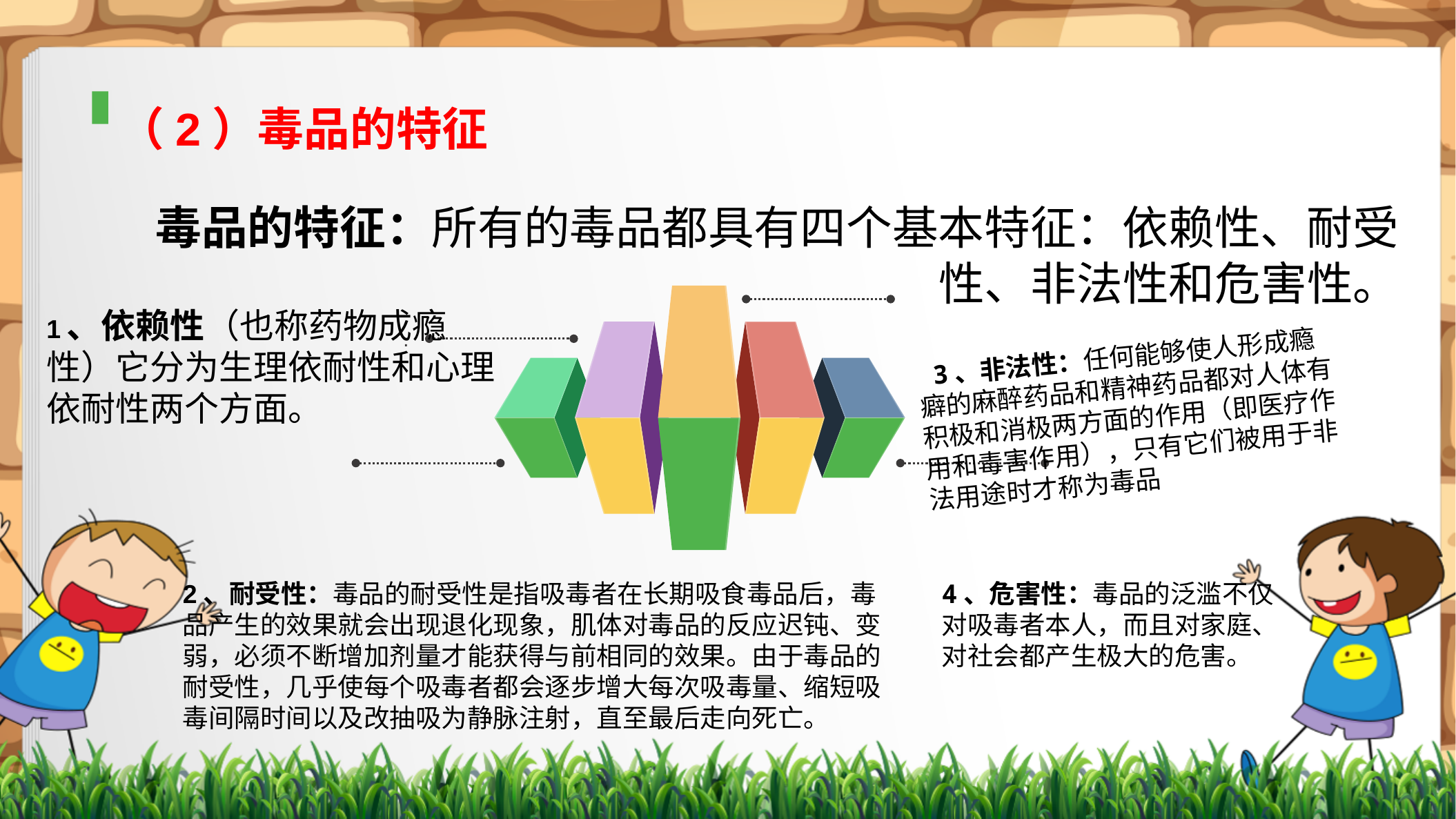

（2）毒品的特征

毒品的特征：所有的毒品都具有四个基本特征：依赖性、耐受性、非法性和危害性。

1、依赖性（也称药物成瘾性）它分为生理依耐性和心理依耐性两个方面。

.

 3、非法性：任何能够使人形成瘾癖的麻醉药品和精神药品都对人体有积极和消极两方面的作用（即医疗作用和毒害作用），只有它们被用于非法用途时才称为毒品

2、耐受性：毒品的耐受性是指吸毒者在长期吸食毒品后，毒品产生的效果就会出现退化现象，肌体对毒品的反应迟钝、变弱，必须不断增加剂量才能获得与前相同的效果。由于毒品的耐受性，几乎使每个吸毒者都会逐步增大每次吸毒量、缩短吸毒间隔时间以及改抽吸为静脉注射，直至最后走向死亡。
4、危害性：毒品的泛滥不仅对吸毒者本人，而且对家庭、对社会都产生极大的危害。